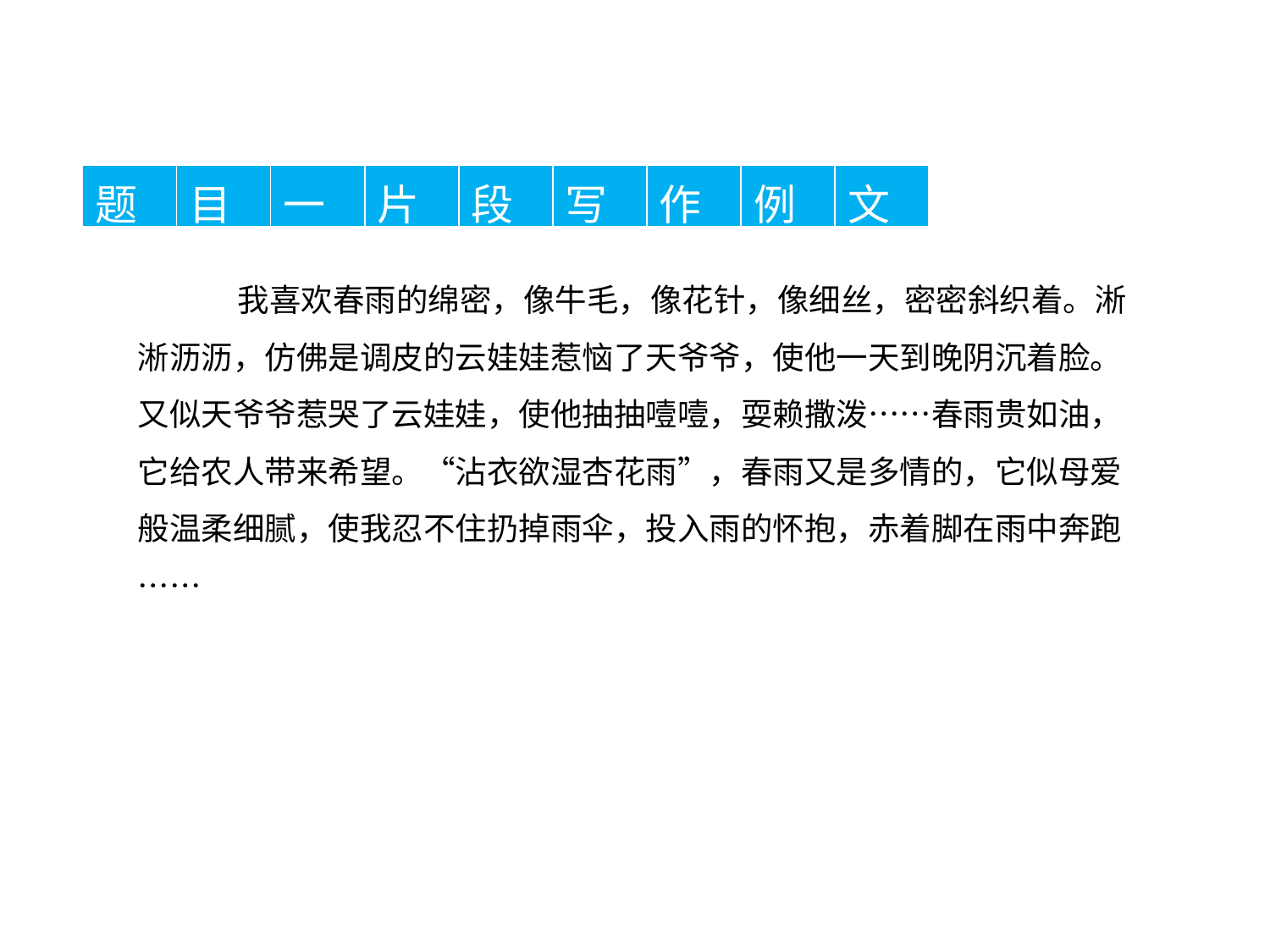

| 题 | 目 | 一 | 片 | 段 | 写 | 作 | 例 | 文 |
| --- | --- | --- | --- | --- | --- | --- | --- | --- |
我喜欢春雨的绵密，像牛毛，像花针，像细丝，密密斜织着。淅淅沥沥，仿佛是调皮的云娃娃惹恼了天爷爷，使他一天到晚阴沉着脸。又似天爷爷惹哭了云娃娃，使他抽抽噎噎，耍赖撒泼……春雨贵如油，它给农人带来希望。“沾衣欲湿杏花雨”，春雨又是多情的，它似母爱般温柔细腻，使我忍不住扔掉雨伞，投入雨的怀抱，赤着脚在雨中奔跑……